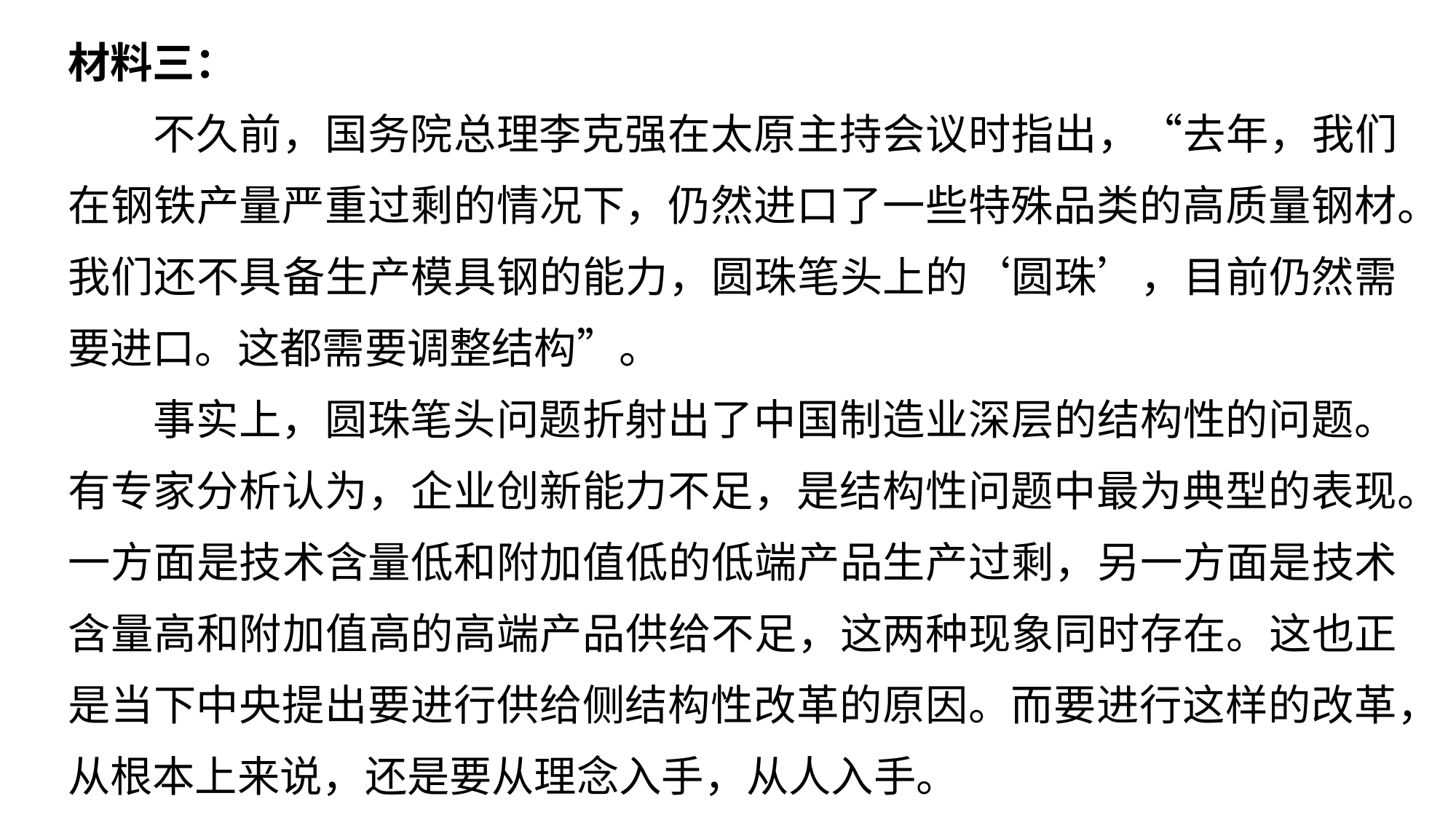

材料三：
不久前，国务院总理李克强在太原主持会议时指出，“去年，我们在钢铁产量严重过剩的情况下，仍然进口了一些特殊品类的高质量钢材。我们还不具备生产模具钢的能力，圆珠笔头上的‘圆珠’，目前仍然需要进口。这都需要调整结构”。
事实上，圆珠笔头问题折射出了中国制造业深层的结构性的问题。有专家分析认为，企业创新能力不足，是结构性问题中最为典型的表现。一方面是技术含量低和附加值低的低端产品生产过剩，另一方面是技术含量高和附加值高的高端产品供给不足，这两种现象同时存在。这也正是当下中央提出要进行供给侧结构性改革的原因。而要进行这样的改革，从根本上来说，还是要从理念入手，从人入手。